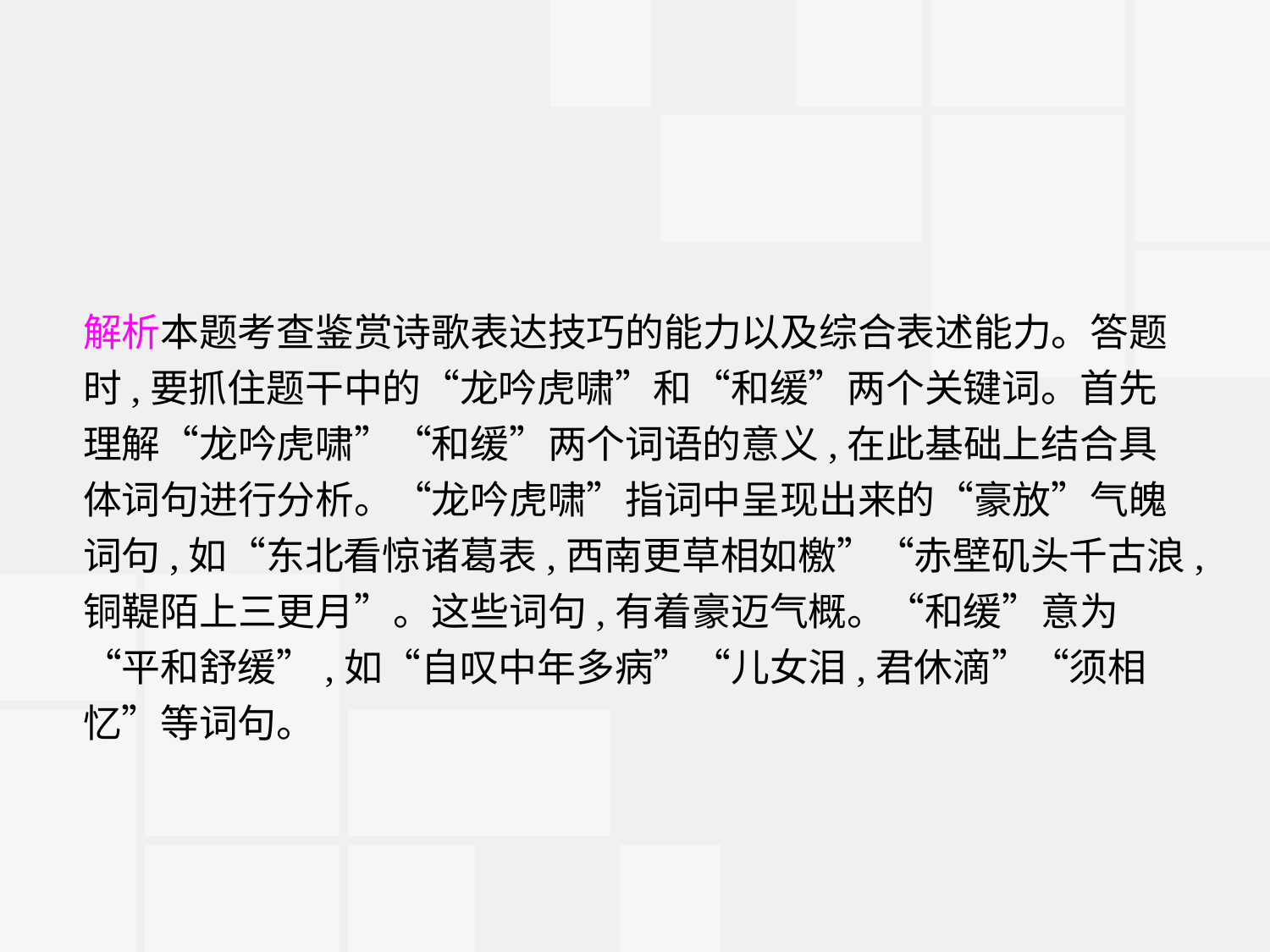

解析本题考查鉴赏诗歌表达技巧的能力以及综合表述能力。答题时,要抓住题干中的“龙吟虎啸”和“和缓”两个关键词。首先理解“龙吟虎啸”“和缓”两个词语的意义,在此基础上结合具体词句进行分析。“龙吟虎啸”指词中呈现出来的“豪放”气魄词句,如“东北看惊诸葛表,西南更草相如檄”“赤壁矶头千古浪,铜鞮陌上三更月”。这些词句,有着豪迈气概。“和缓”意为“平和舒缓”,如“自叹中年多病”“儿女泪,君休滴”“须相忆”等词句。